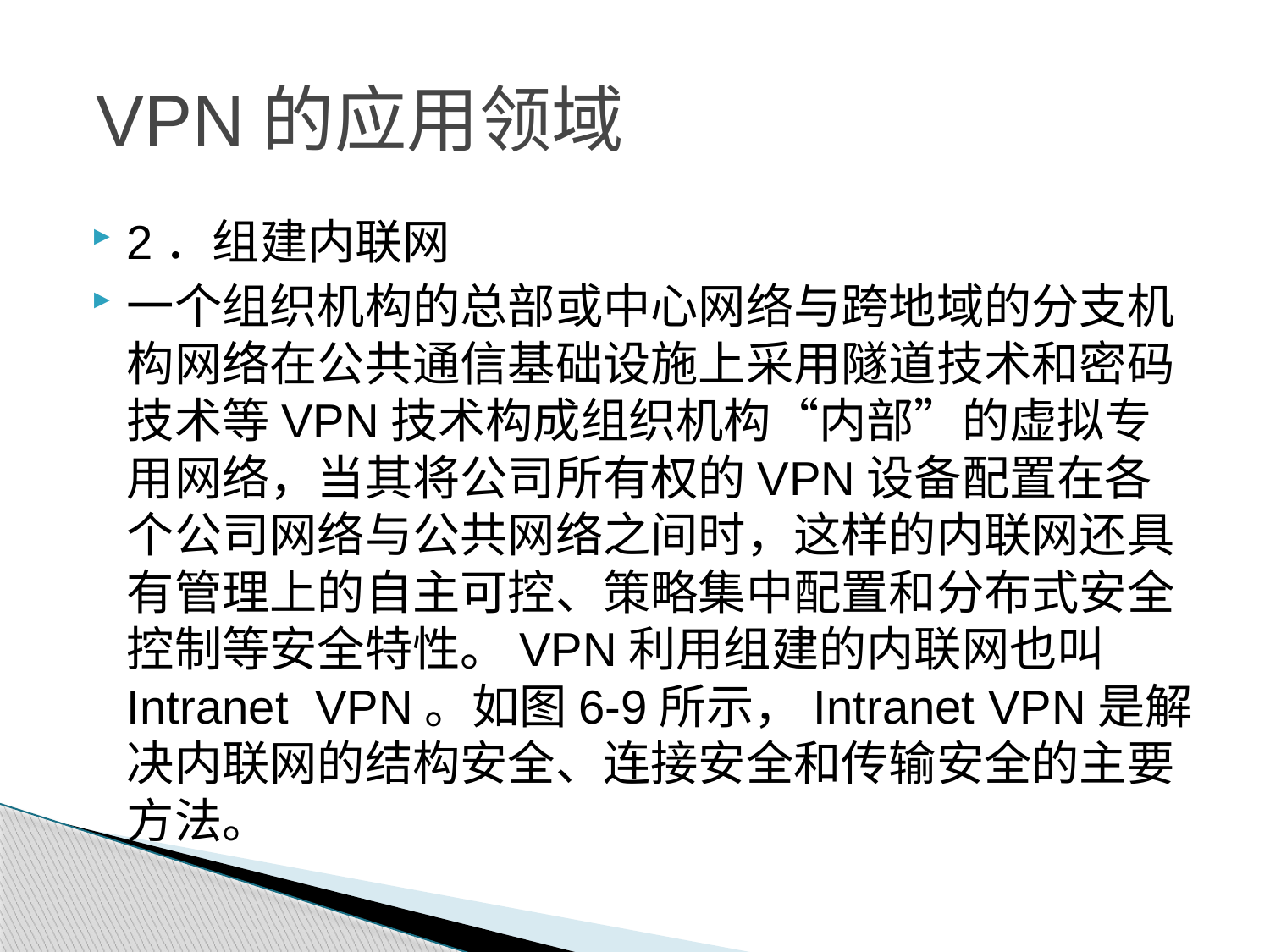

# VPN的应用领域
2．组建内联网
一个组织机构的总部或中心网络与跨地域的分支机构网络在公共通信基础设施上采用隧道技术和密码技术等VPN技术构成组织机构“内部”的虚拟专用网络，当其将公司所有权的VPN设备配置在各个公司网络与公共网络之间时，这样的内联网还具有管理上的自主可控、策略集中配置和分布式安全控制等安全特性。VPN利用组建的内联网也叫Intranet  VPN。如图6-9所示，Intranet VPN是解决内联网的结构安全、连接安全和传输安全的主要方法。